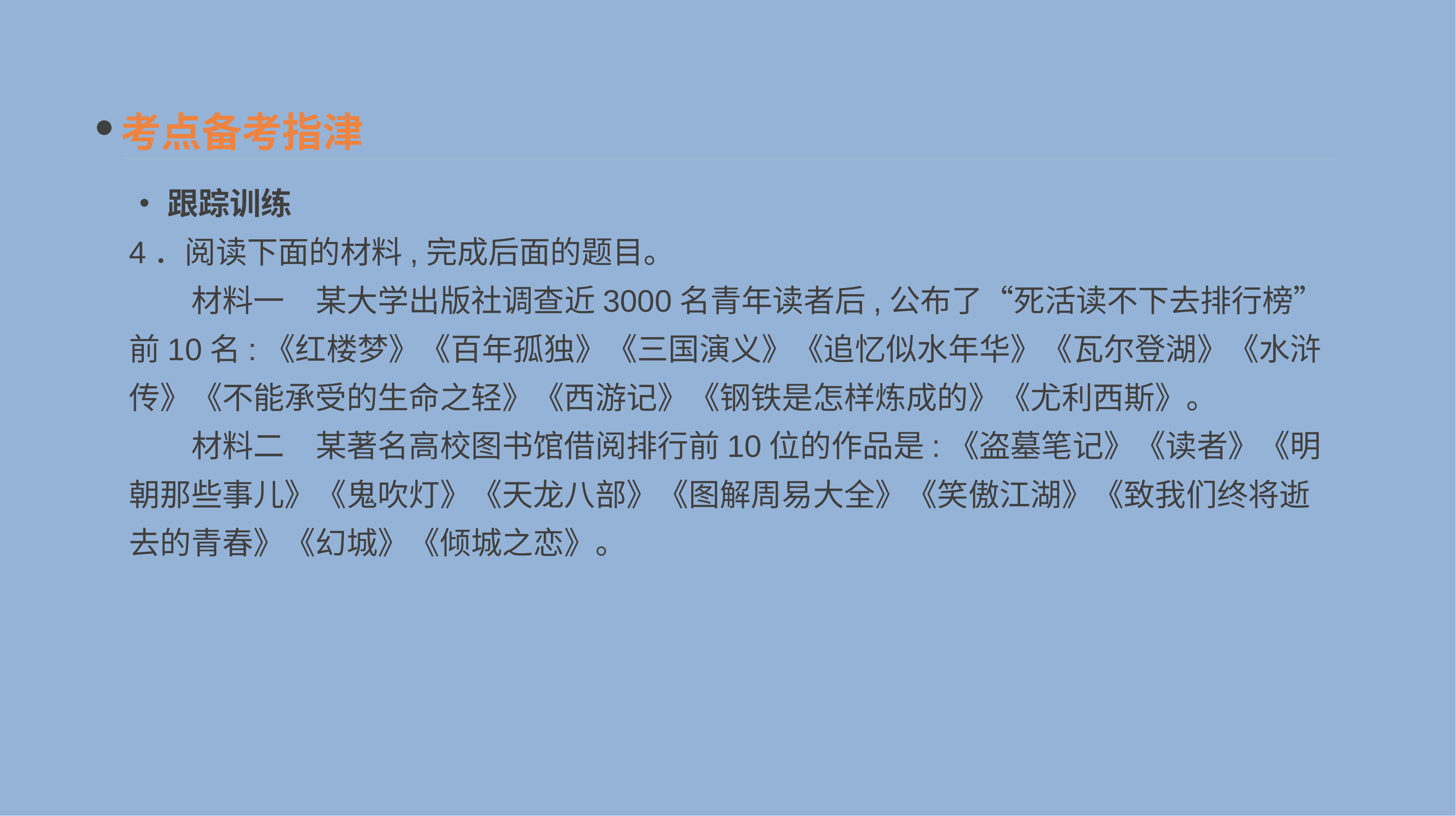

考点备考指津

•跟踪训练
4．阅读下面的材料,完成后面的题目。
　　材料一　某大学出版社调查近3000名青年读者后,公布了“死活读不下去排行榜”前10名:《红楼梦》《百年孤独》《三国演义》《追忆似水年华》《瓦尔登湖》《水浒传》《不能承受的生命之轻》《西游记》《钢铁是怎样炼成的》《尤利西斯》。
　　材料二　某著名高校图书馆借阅排行前10位的作品是:《盗墓笔记》《读者》《明朝那些事儿》《鬼吹灯》《天龙八部》《图解周易大全》《笑傲江湖》《致我们终将逝去的青春》《幻城》《倾城之恋》。